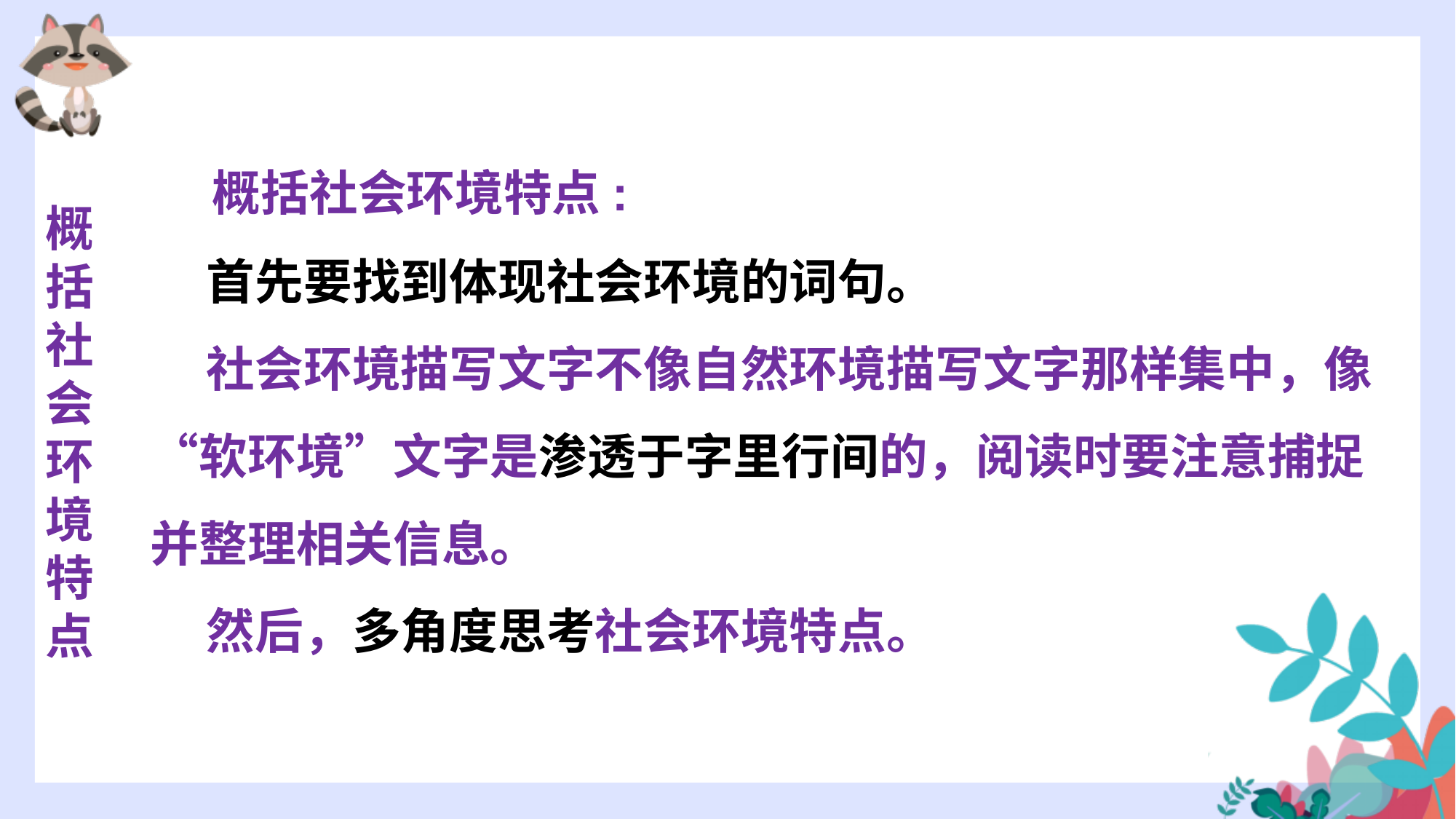

概括社会环境特点:
    首先要找到体现社会环境的词句。
    社会环境描写文字不像自然环境描写文字那样集中，像“软环境”文字是渗透于字里行间的，阅读时要注意捕捉并整理相关信息。
    然后，多角度思考社会环境特点。

概括社会环境特点